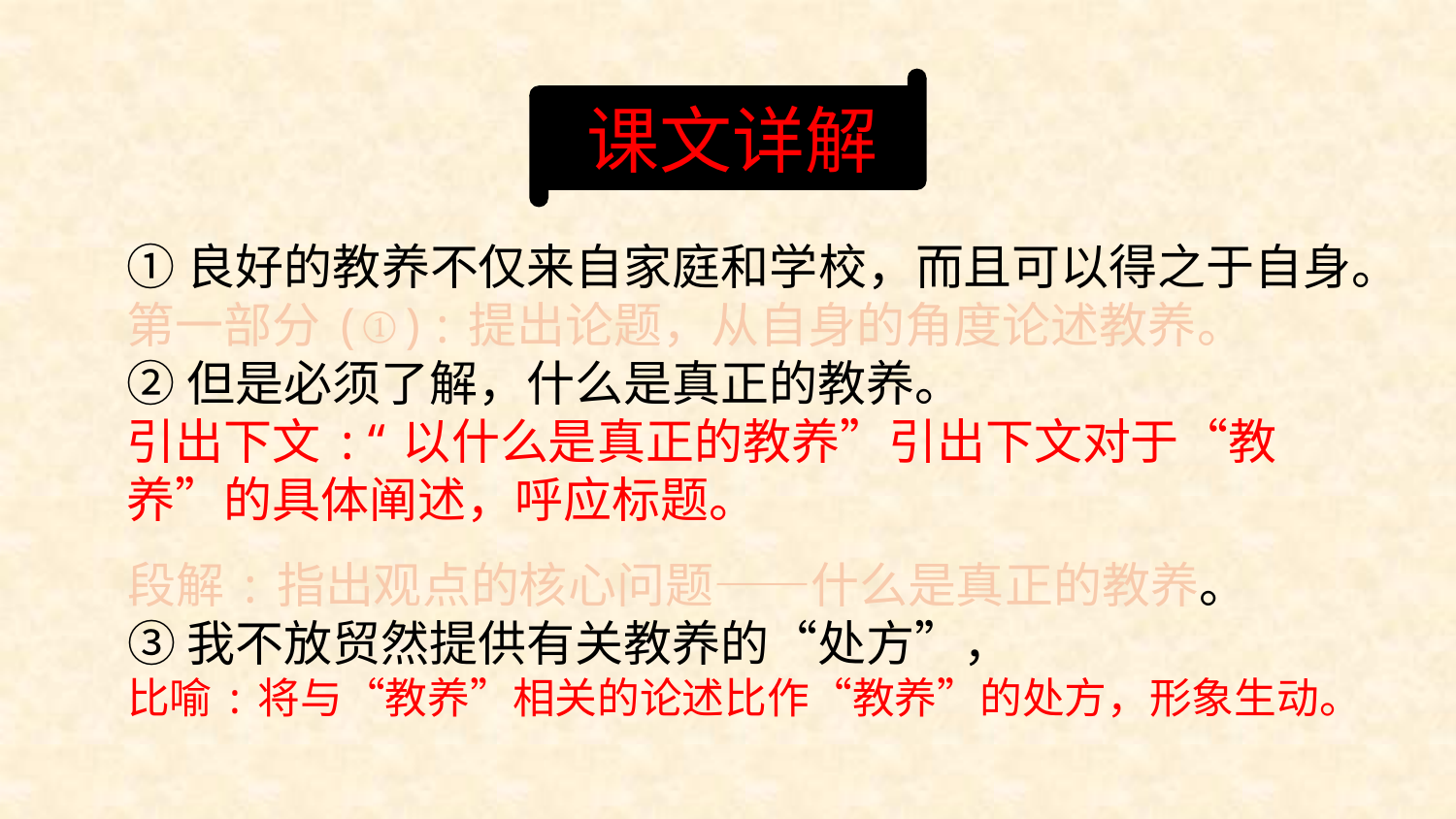

课文详解

①良好的教养不仅来自家庭和学校，而且可以得之于自身。
第一部分(①):提出论题，从自身的角度论述教养。
②但是必须了解，什么是真正的教养。
引出下文:“以什么是真正的教养”引出下文对于“教养”的具体阐述，呼应标题。
段解:指出观点的核心问题——什么是真正的教养。
③我不放贸然提供有关教养的“处方”，
比喻:将与“教养”相关的论述比作“教养”的处方，形象生动。